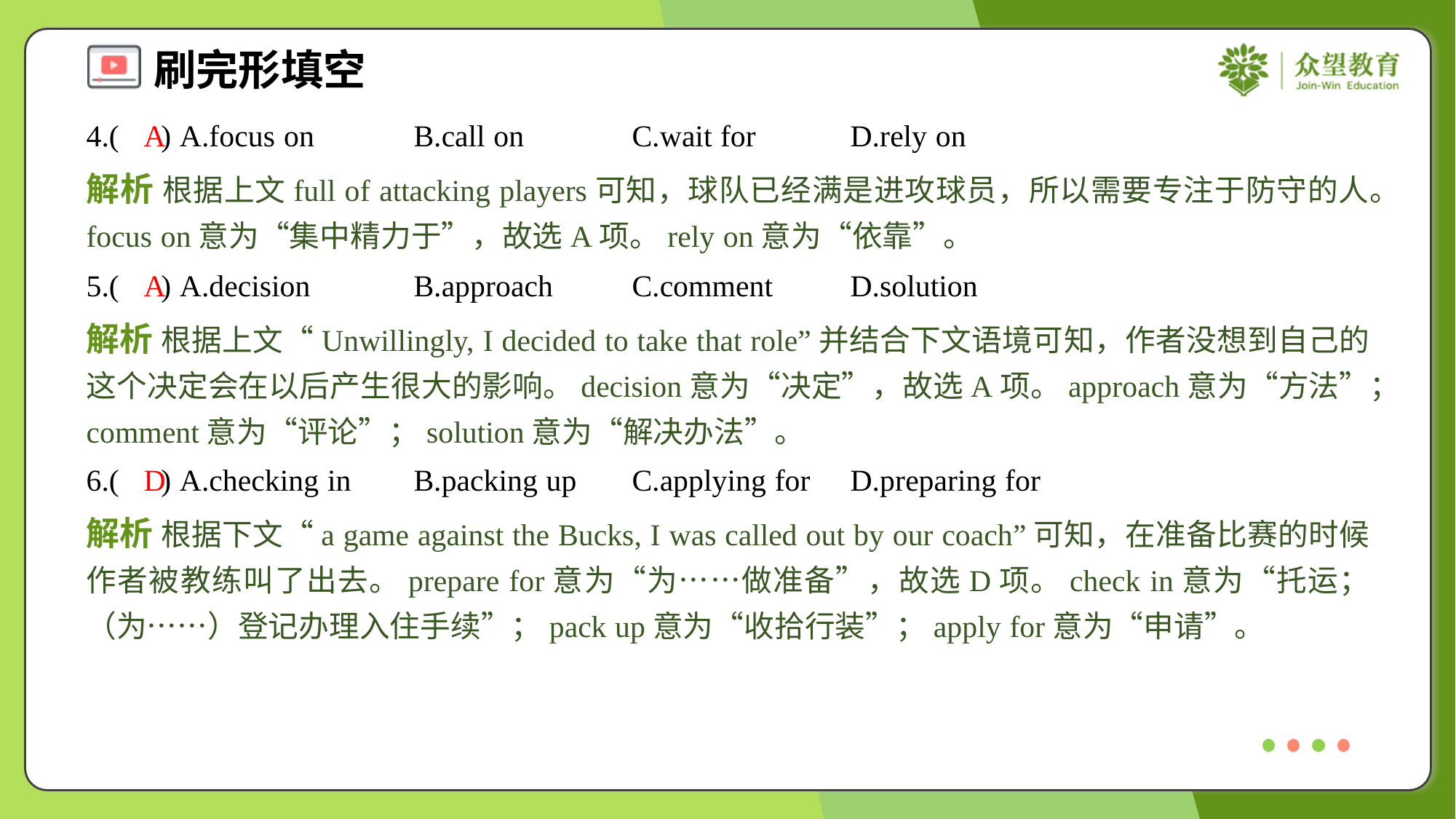

4.(     ) A.focus on	B.call on	C.wait for	D.rely on
A
解析 根据上文full of attacking players可知，球队已经满是进攻球员，所以需要专注于防守的人。focus on意为“集中精力于”，故选A项。rely on意为“依靠”。
5.(     ) A.decision	B.approach	C.comment	D.solution
A
解析 根据上文“Unwillingly, I decided to take that role”并结合下文语境可知，作者没想到自己的这个决定会在以后产生很大的影响。decision意为“决定”，故选A项。approach意为“方法”；comment意为“评论”；solution意为“解决办法”。
6.(     ) A.checking in	B.packing up	C.applying for	D.preparing for
D
解析 根据下文“a game against the Bucks, I was called out by our coach”可知，在准备比赛的时候作者被教练叫了出去。prepare for意为“为……做准备”，故选D项。check in意为“托运；（为……）登记办理入住手续”；pack up意为“收拾行装”；apply for意为“申请”。